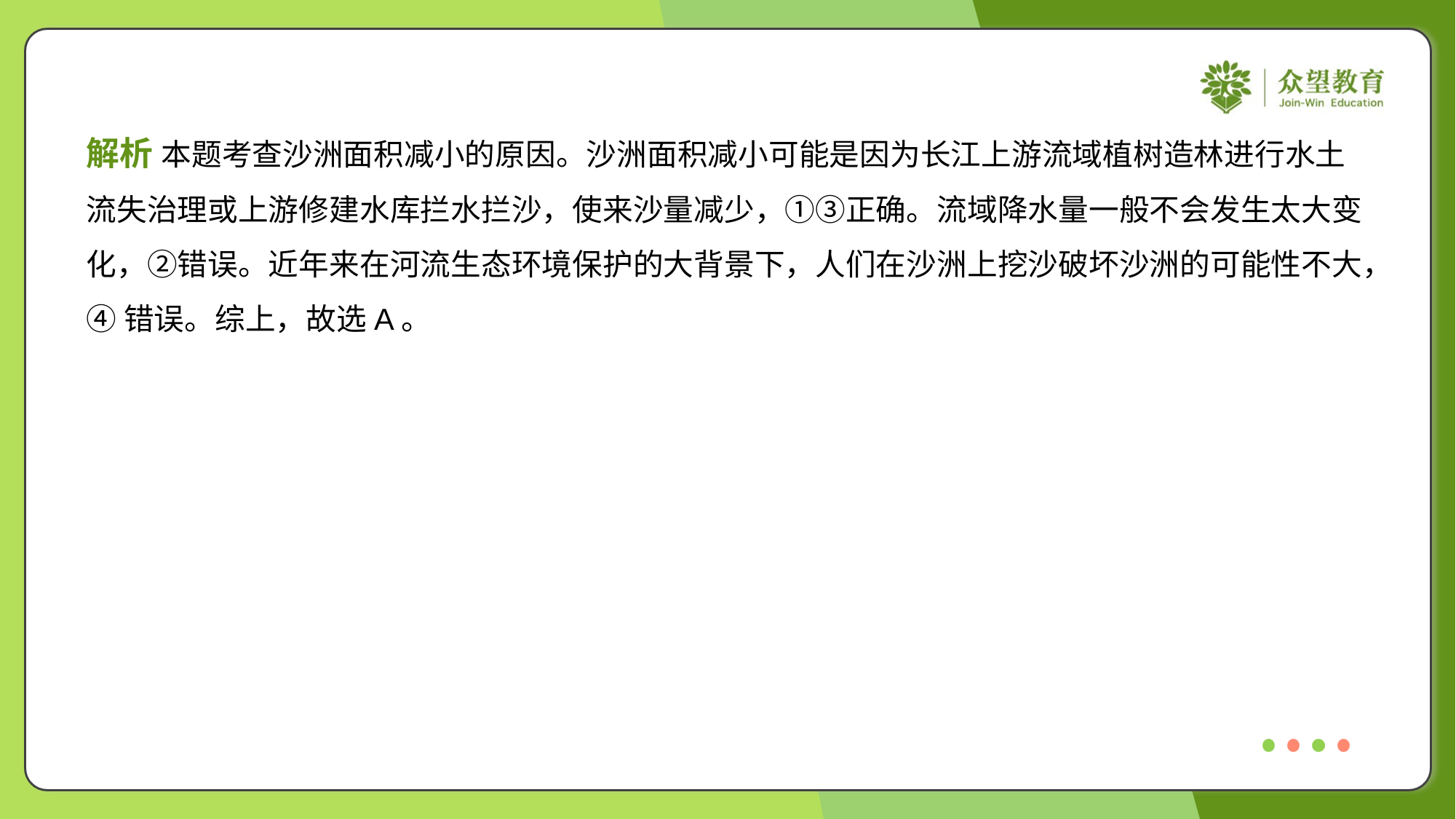

解析 本题考查沙洲面积减小的原因。沙洲面积减小可能是因为长江上游流域植树造林进行水土
流失治理或上游修建水库拦水拦沙，使来沙量减少，①③正确。流域降水量一般不会发生太大变
化，②错误。近年来在河流生态环境保护的大背景下，人们在沙洲上挖沙破坏沙洲的可能性不大，
④错误。综上，故选A。